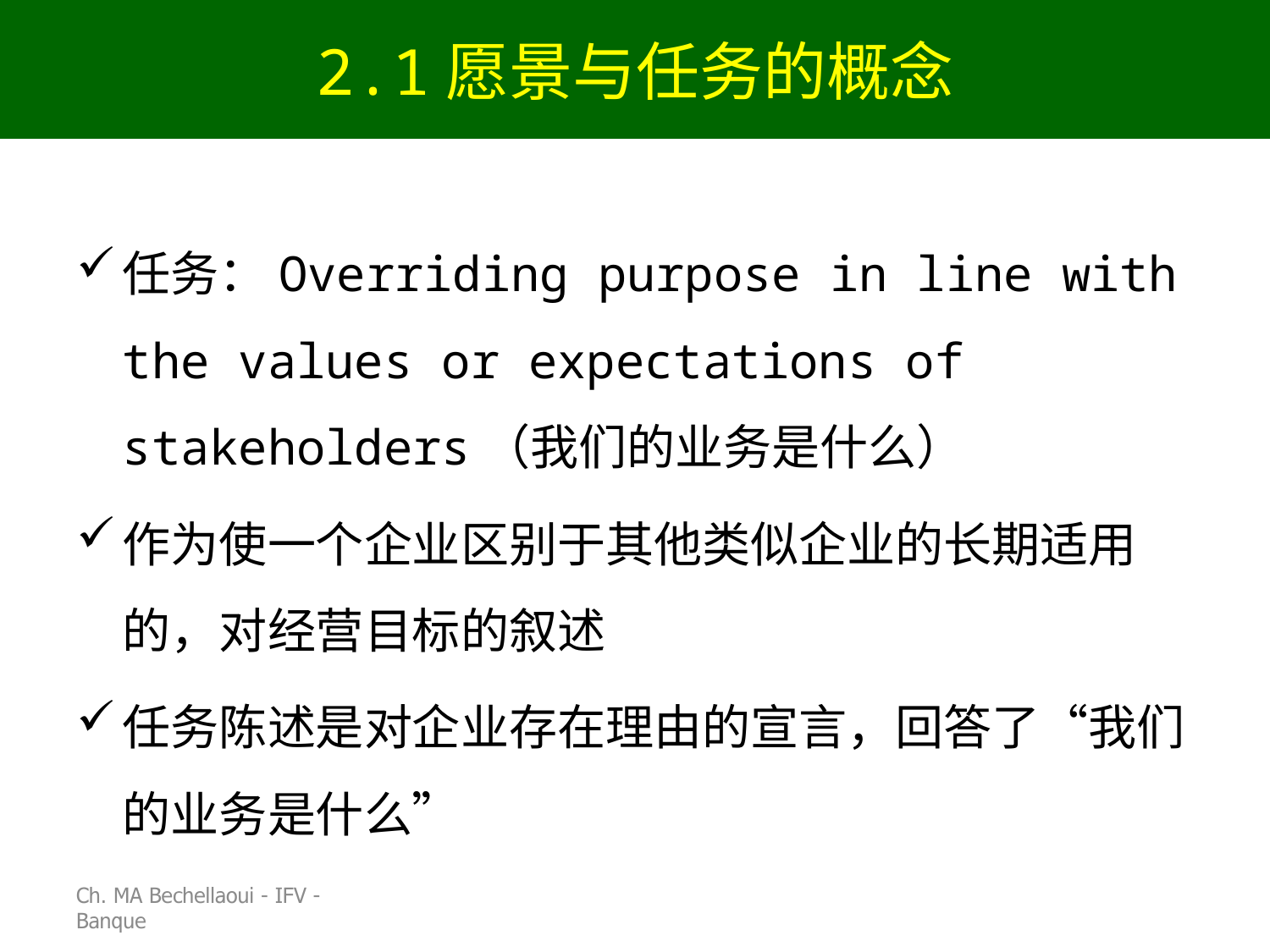

# 2.1愿景与任务的概念
Ch. MA Bechellaoui - IFV - Banque
任务：Overriding purpose in line with the values or expectations of stakeholders（我们的业务是什么）
作为使一个企业区别于其他类似企业的长期适用的，对经营目标的叙述
任务陈述是对企业存在理由的宣言，回答了“我们的业务是什么”